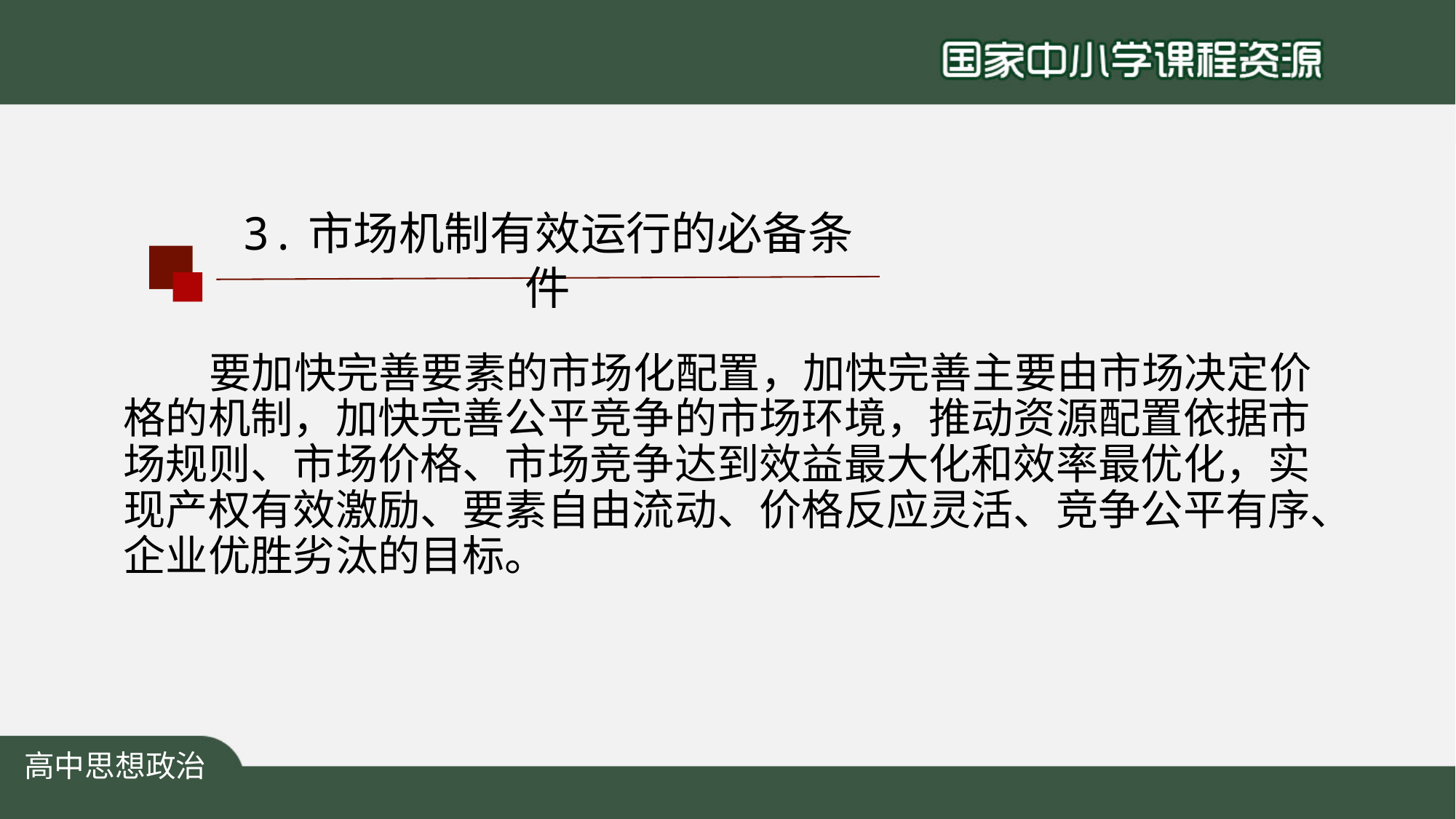

3.市场机制有效运行的必备条件

        要加快完善要素的市场化配置，加快完善主要由市场决定价格的机制，加快完善公平竞争的市场环境，推动资源配置依据市场规则、市场价格、市场竞争达到效益最大化和效率最优化，实现产权有效激励、要素自由流动、价格反应灵活、竞争公平有序、企业优胜劣汰的目标。